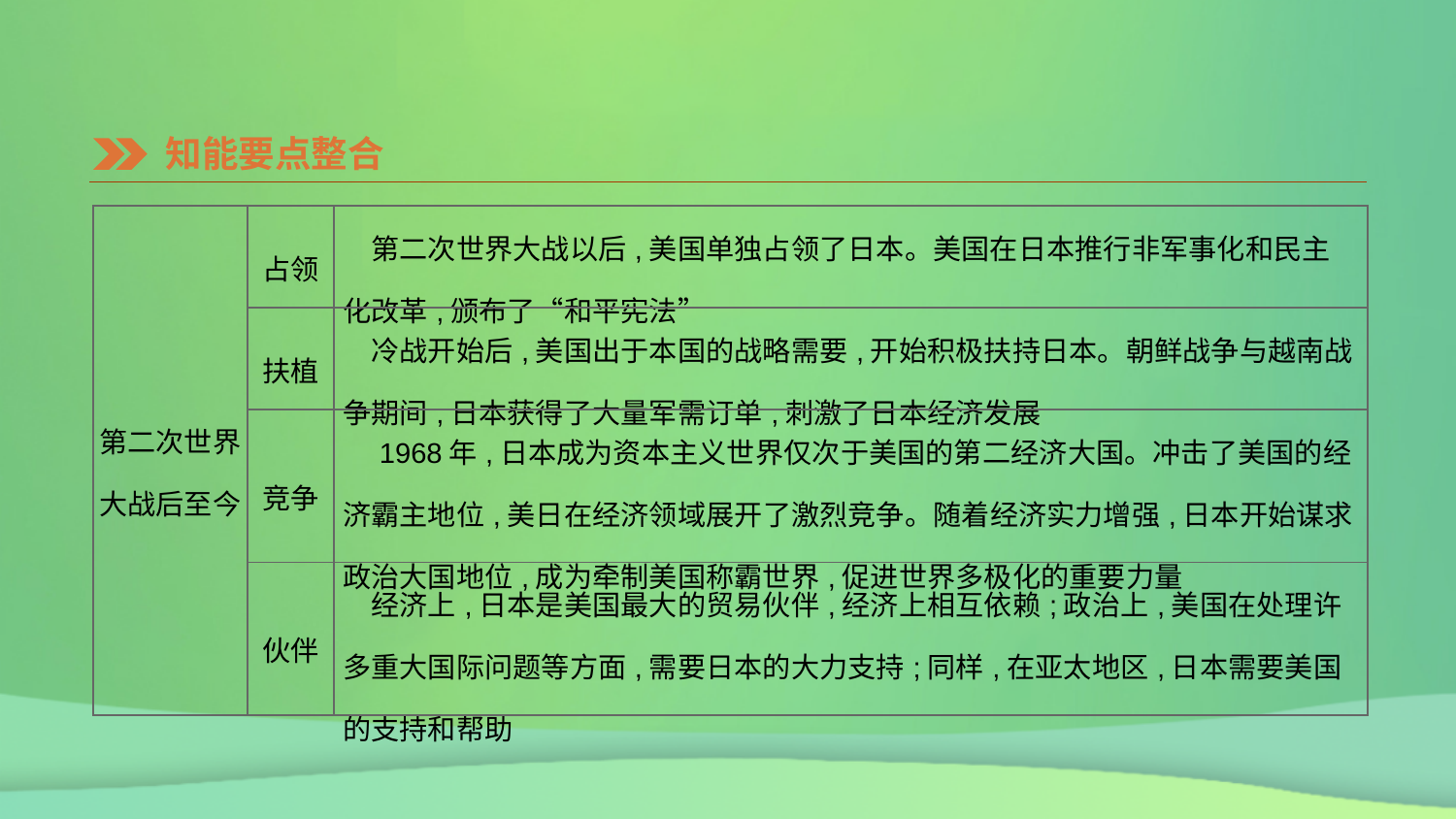

知能要点整合

| 第二次世界 大战后至今 | 占领 | 第二次世界大战以后,美国单独占领了日本。美国在日本推行非军事化和民主化改革,颁布了“和平宪法” |
| --- | --- | --- |
|  | 扶植 | 冷战开始后,美国出于本国的战略需要,开始积极扶持日本。朝鲜战争与越南战争期间,日本获得了大量军需订单,刺激了日本经济发展 |
|  | 竞争 | 1968年,日本成为资本主义世界仅次于美国的第二经济大国。冲击了美国的经济霸主地位,美日在经济领域展开了激烈竞争。随着经济实力增强,日本开始谋求政治大国地位,成为牵制美国称霸世界,促进世界多极化的重要力量 |
|  | 伙伴 | 经济上,日本是美国最大的贸易伙伴,经济上相互依赖;政治上,美国在处理许多重大国际问题等方面,需要日本的大力支持;同样,在亚太地区,日本需要美国的支持和帮助 |